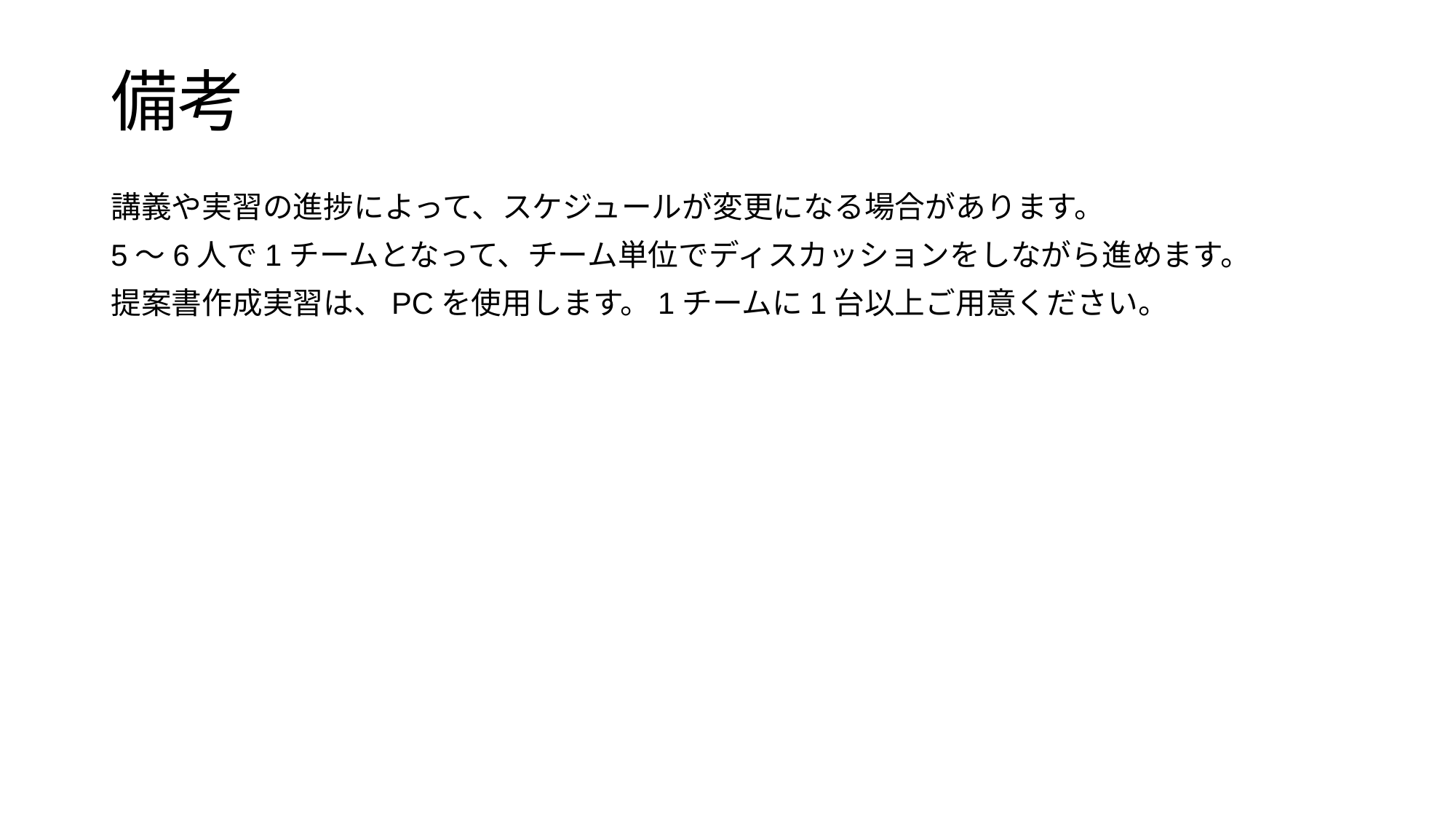

# 備考
講義や実習の進捗によって、スケジュールが変更になる場合があります。
5～6人で1チームとなって、チーム単位でディスカッションをしながら進めます。
提案書作成実習は、PCを使用します。1チームに1台以上ご用意ください。